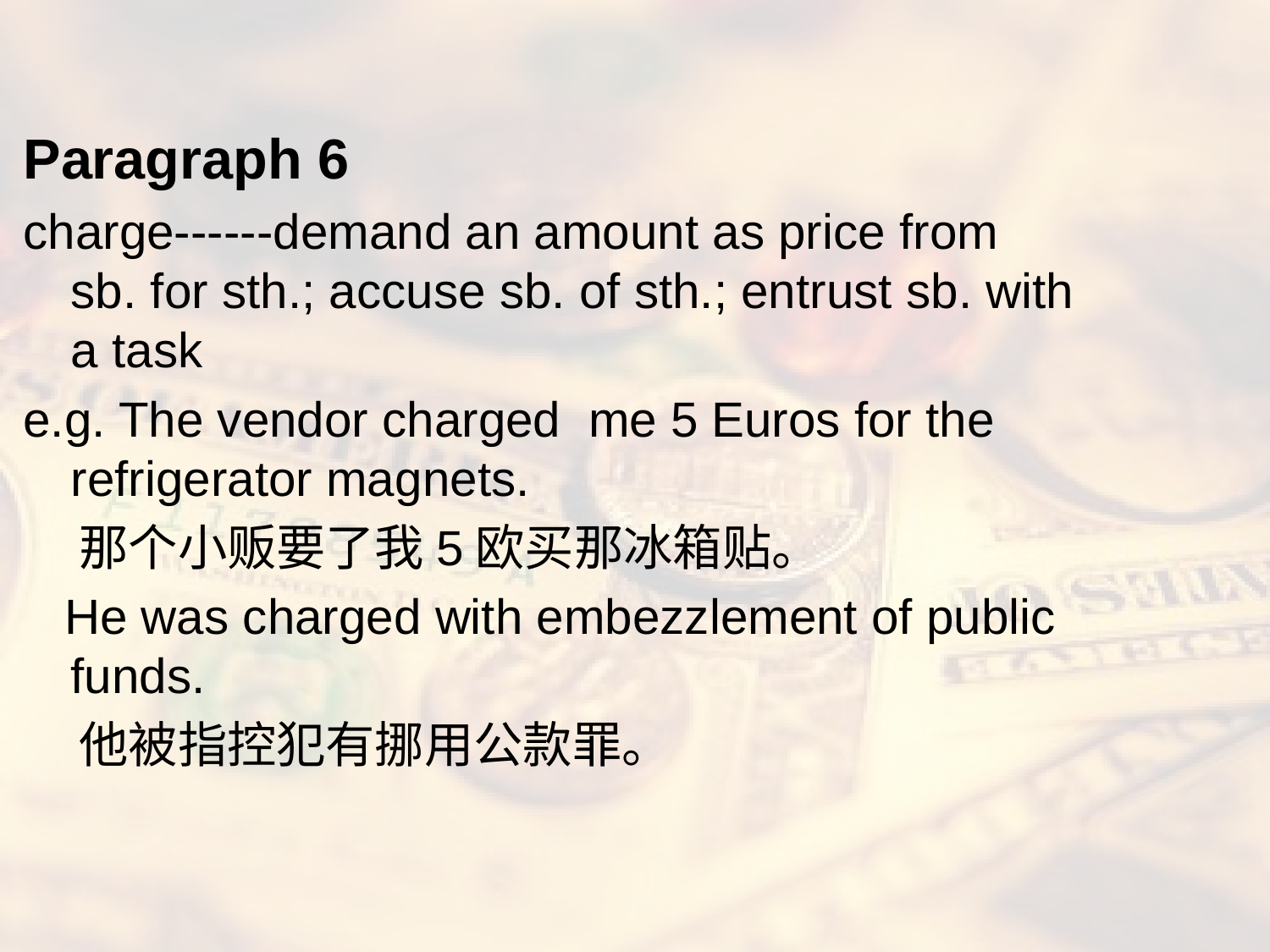

#
Paragraph 6
charge------demand an amount as price from sb. for sth.; accuse sb. of sth.; entrust sb. with a task
e.g. The vendor charged  me 5 Euros for the   refrigerator magnets.
    那个小贩要了我5欧买那冰箱贴。
   He was charged with embezzlement of public funds.
    他被指控犯有挪用公款罪。